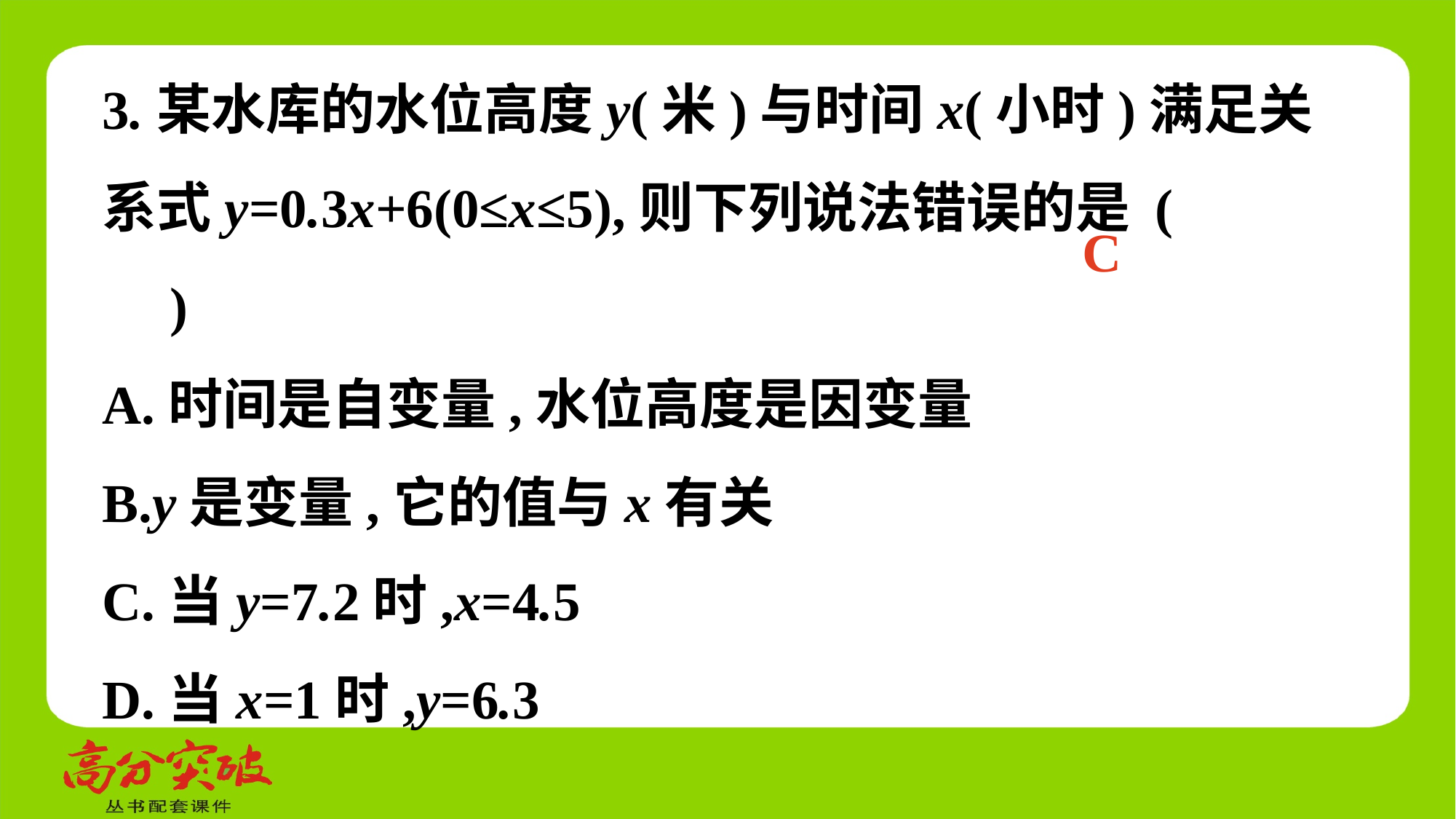

3.某水库的水位高度y(米)与时间x(小时)满足关系式y=0.3x+6(0≤x≤5),则下列说法错误的是 (　   　)
A.时间是自变量,水位高度是因变量
B.y是变量,它的值与x有关
C.当y=7.2时,x=4.5
D.当x=1时,y=6.3
C